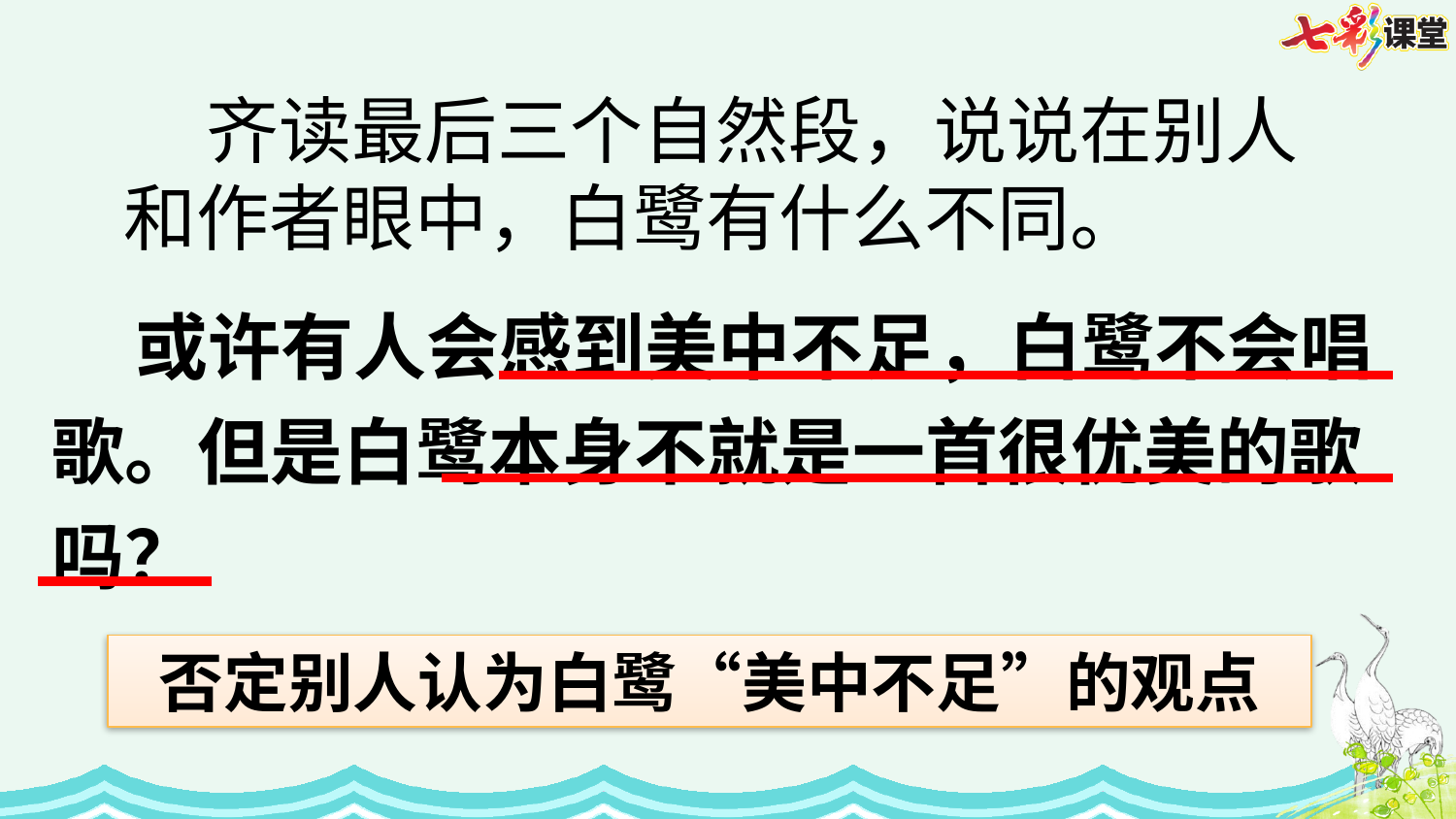

齐读最后三个自然段，说说在别人和作者眼中，白鹭有什么不同。
    或许有人会感到美中不足，白鹭不会唱歌。但是白鹭本身不就是一首很优美的歌吗？
否定别人认为白鹭“美中不足”的观点